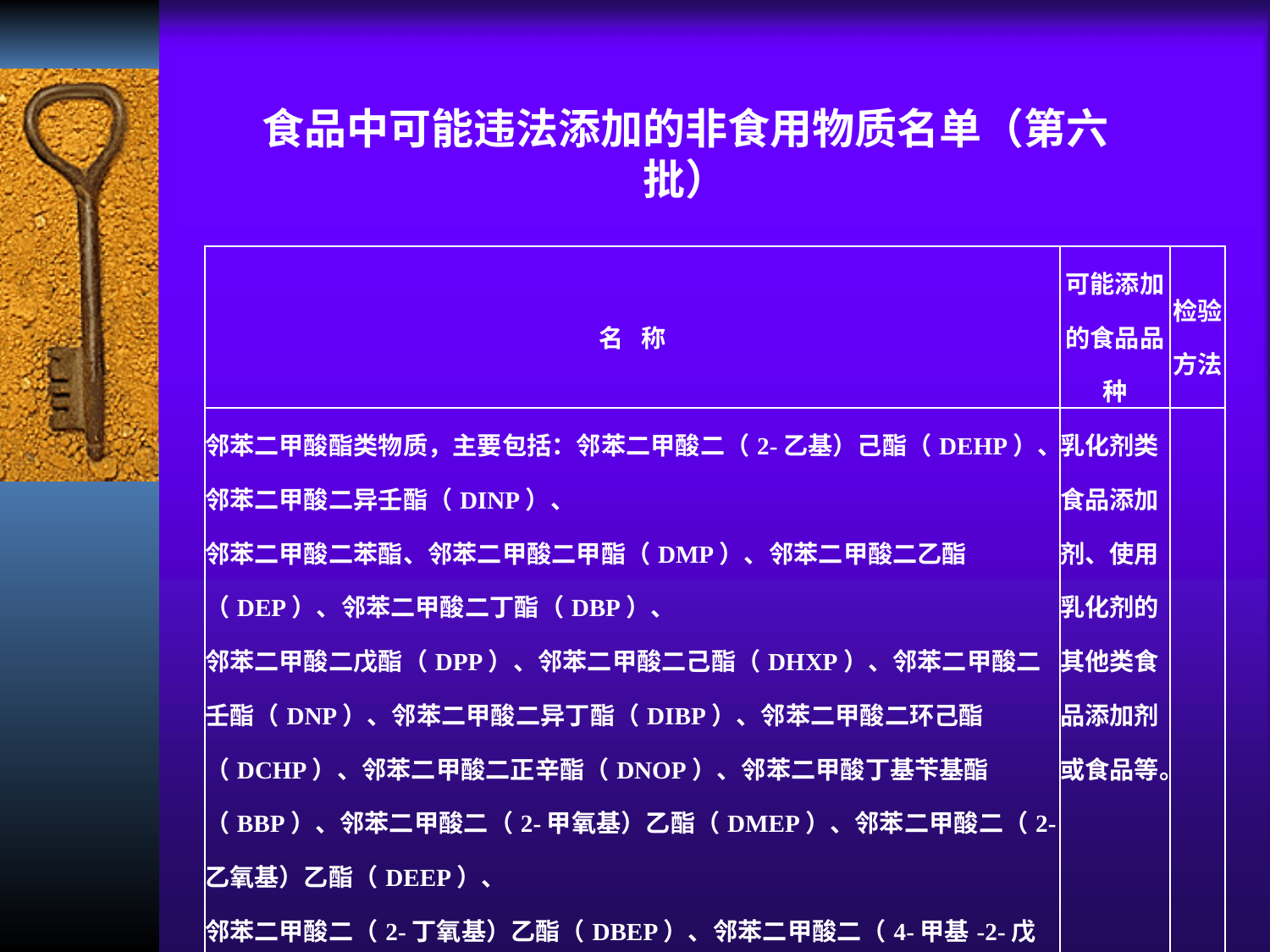

食品中可能违法添加的非食用物质名单（第六批）
| 名   称 | 可能添加的食品品种 | 检验方法 |
| --- | --- | --- |
| 邻苯二甲酸酯类物质，主要包括：邻苯二甲酸二（2-乙基）己酯（DEHP）、邻苯二甲酸二异壬酯（DINP）、 邻苯二甲酸二苯酯、邻苯二甲酸二甲酯（DMP）、邻苯二甲酸二乙酯（DEP）、邻苯二甲酸二丁酯（DBP）、 邻苯二甲酸二戊酯（DPP）、邻苯二甲酸二己酯（DHXP）、邻苯二甲酸二壬酯（DNP）、邻苯二甲酸二异丁酯（DIBP）、邻苯二甲酸二环己酯（DCHP）、邻苯二甲酸二正辛酯（DNOP）、邻苯二甲酸丁基苄基酯（BBP）、邻苯二甲酸二（2-甲氧基）乙酯（DMEP）、邻苯二甲酸二（2-乙氧基）乙酯（DEEP）、 邻苯二甲酸二（2-丁氧基）乙酯（DBEP）、邻苯二甲酸二（4-甲基-2-戊基）酯（BMPP）等。 | 乳化剂类食品添加剂、使用乳化剂的其他类食品添加剂或食品等。 |  |